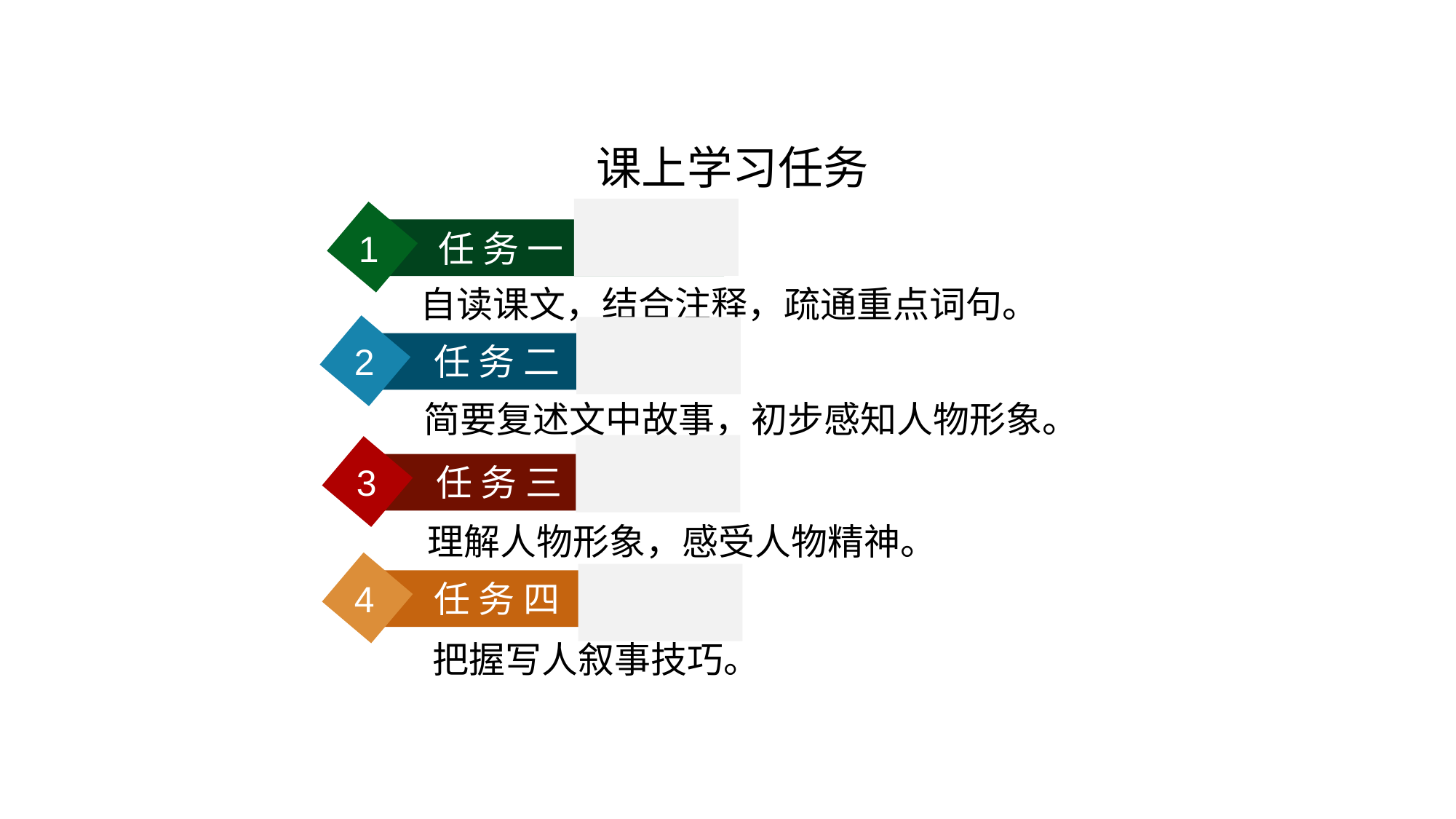

# 课上学习任务

1     任 务 一
自读课文，结合注释，疏通重点词句。

2     任 务 二
简要复述文中故事，初步感知人物形象。

3     任 务 三
理解人物形象，感受人物精神。

4     任 务 四
把握写人叙事技巧。